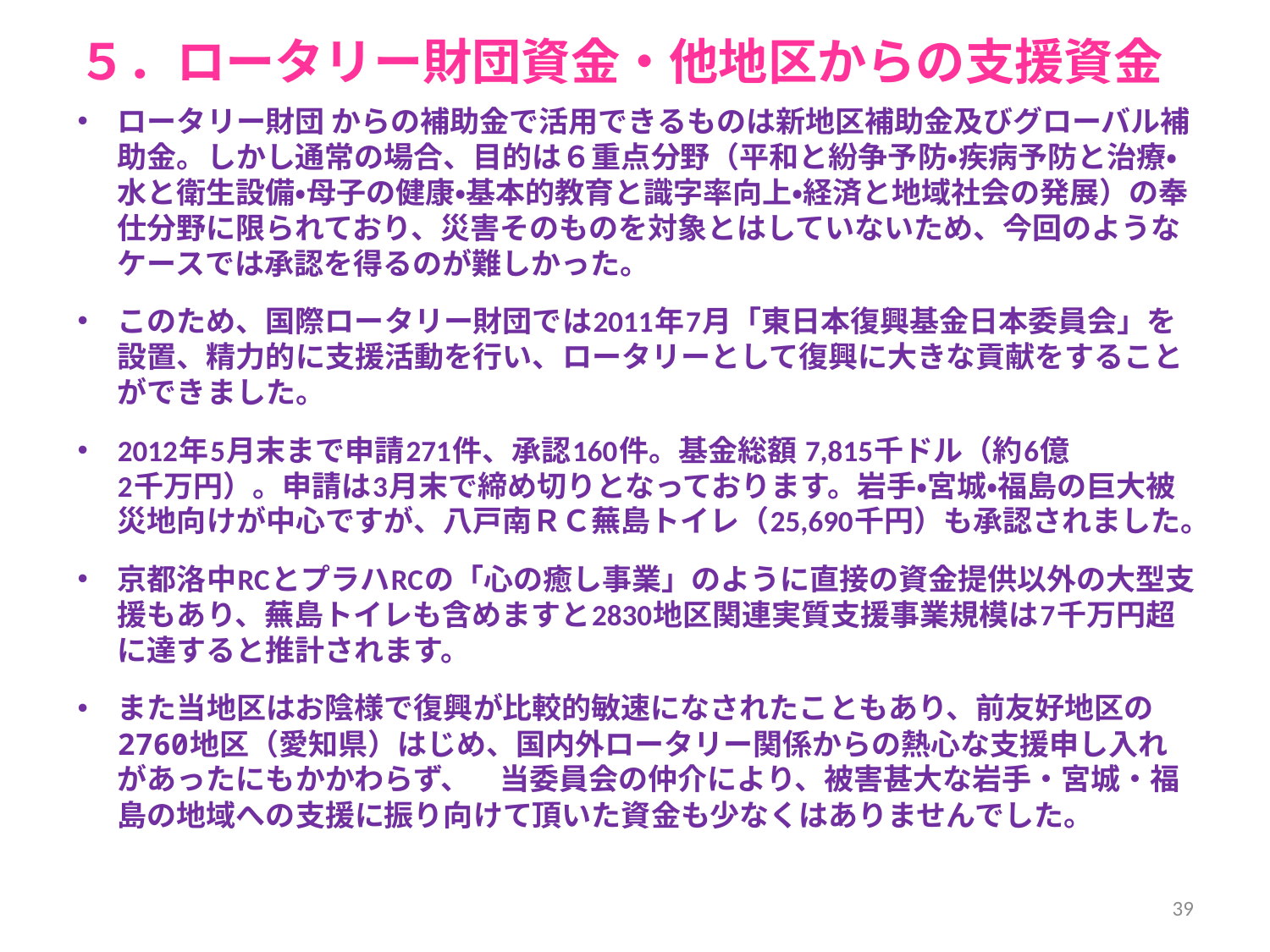

# ５．ロータリー財団資金・他地区からの支援資金
ロータリー財団 からの補助金で活用できるものは新地区補助金及びグローバル補助金。しかし通常の場合、目的は６重点分野（平和と紛争予防・疾病予防と治療・水と衛生設備・母子の健康・基本的教育と識字率向上・経済と地域社会の発展）の奉仕分野に限られており、災害そのものを対象とはしていないため、今回のようなケースでは承認を得るのが難しかった。

このため、国際ロータリー財団では2011年7月「東日本復興基金日本委員会」を 設置、精力的に支援活動を行い、ロータリーとして復興に大きな貢献をすることができました。

2012年5月末まで申請271件、承認160件。基金総額 7,815千ドル（約6億　　　　2千万円）。申請は3月末で締め切りとなっております。岩手・宮城・福島の巨大被災地向けが中心ですが、八戸南ＲＣ蕪島トイレ（25,690千円）も承認されました。

京都洛中RCとプラハRCの「心の癒し事業」のように直接の資金提供以外の大型支援もあり、蕪島トイレも含めますと2830地区関連実質支援事業規模は7千万円超に達すると推計されます。

また当地区はお陰様で復興が比較的敏速になされたこともあり、前友好地区の2760地区（愛知県）はじめ、国内外ロータリー関係からの熱心な支援申し入れがあったにもかかわらず、　当委員会の仲介により、被害甚大な岩手・宮城・福島の地域への支援に振り向けて頂いた資金も少なくはありませんでした。

39